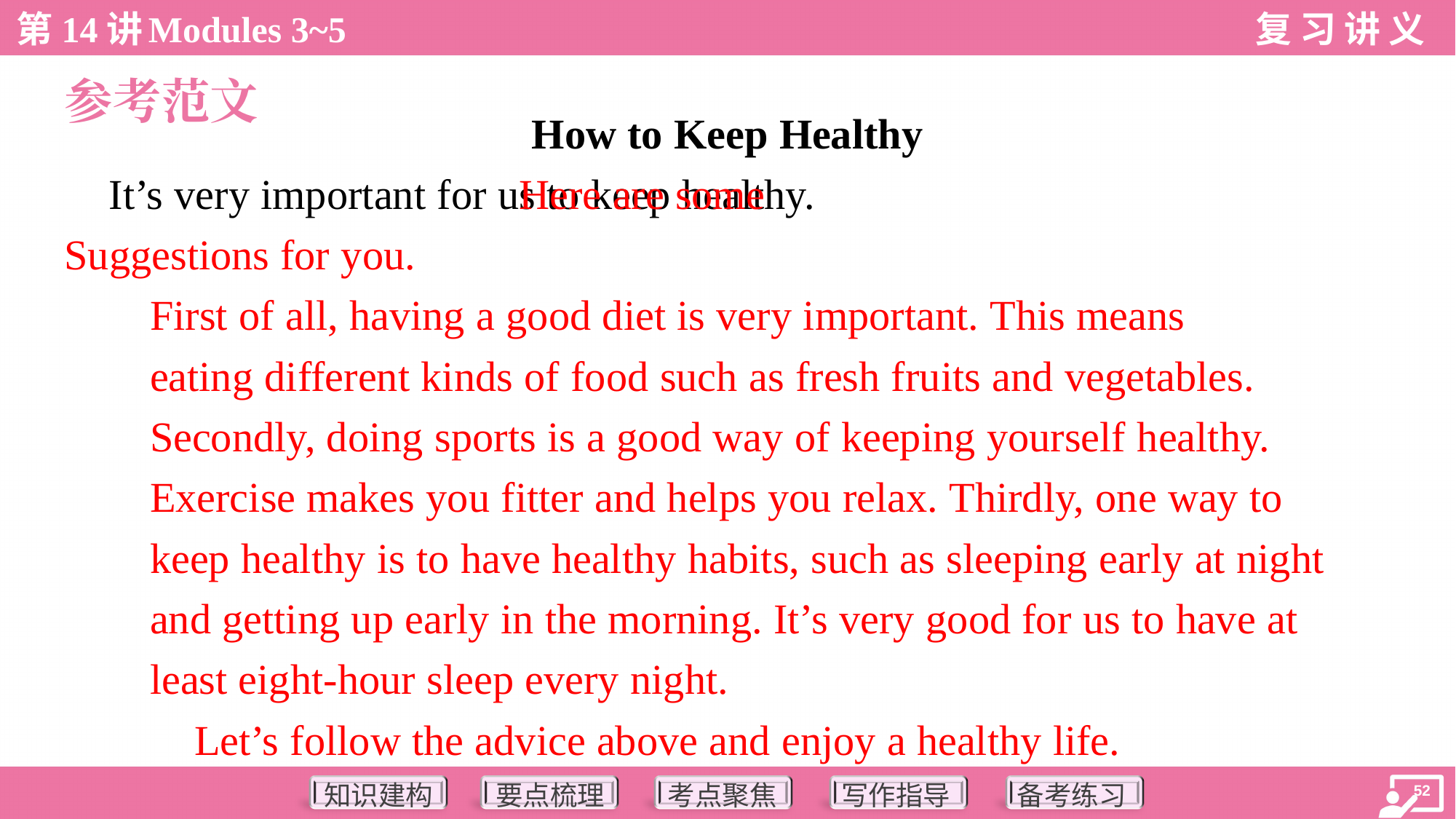

参考范文
How to Keep Healthy
    It’s very important for us to keep healthy.
                                         Here are some
Suggestions for you.
First of all, having a good diet is very important. This means
eating different kinds of food such as fresh fruits and vegetables.
Secondly, doing sports is a good way of keeping yourself healthy.
Exercise makes you fitter and helps you relax. Thirdly, one way to
keep healthy is to have healthy habits, such as sleeping early at night
and getting up early in the morning. It’s very good for us to have at
least eight-hour sleep every night.
    Let’s follow the advice above and enjoy a healthy life.